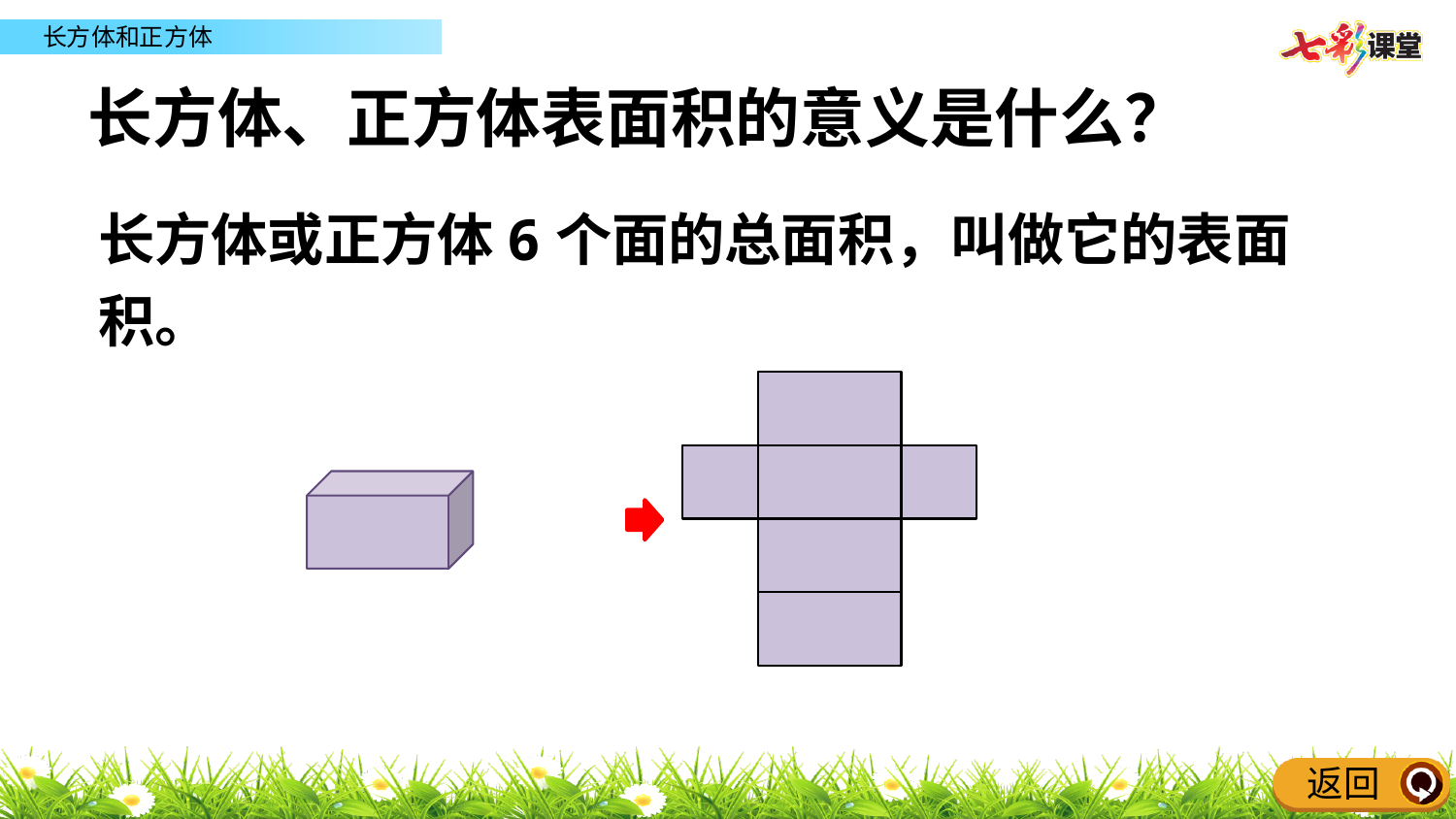

长方体、正方体表面积的意义是什么？
长方体或正方体6个面的总面积，叫做它的表面积。